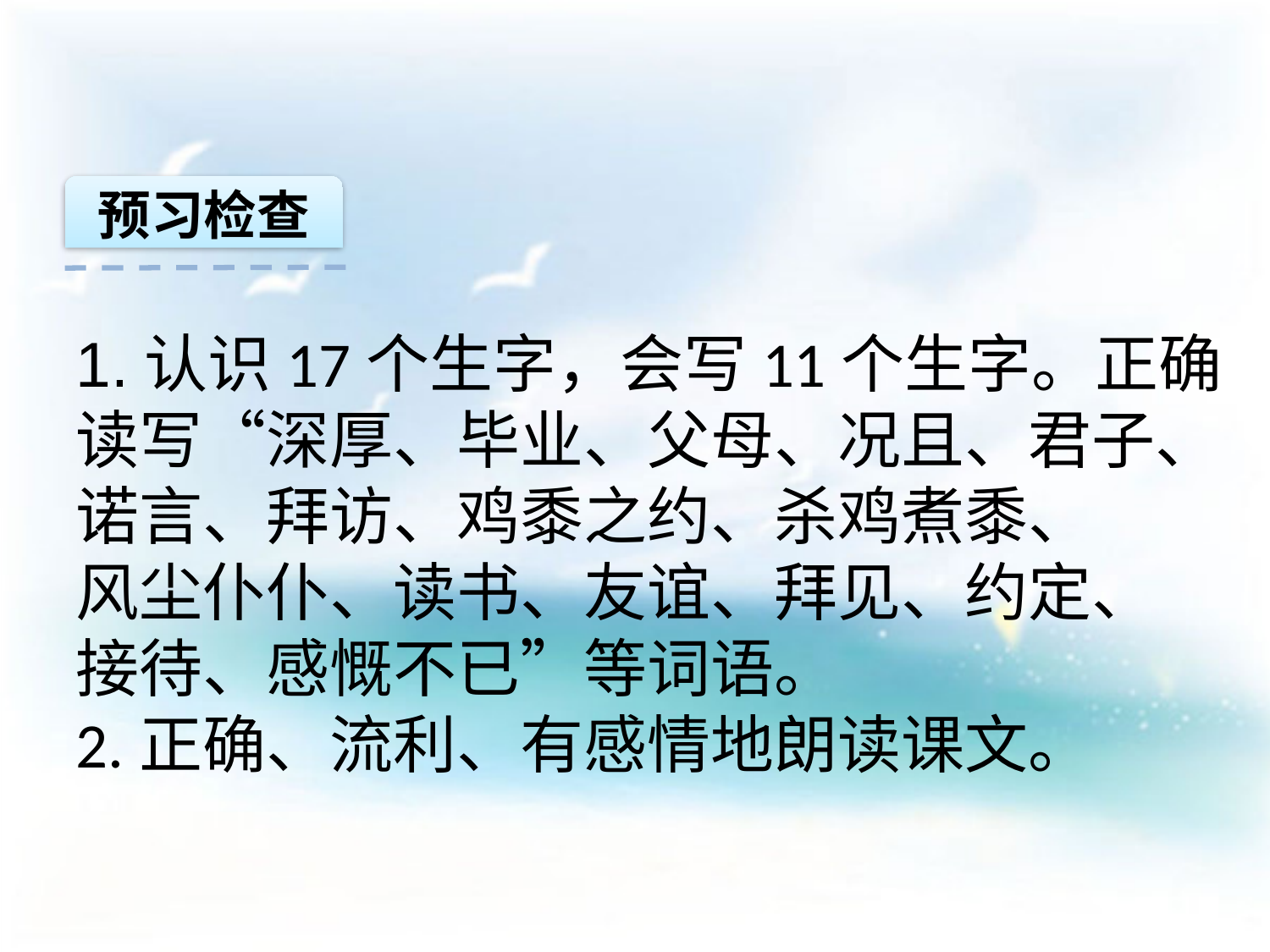

预习检查
1.认识17个生字，会写11个生字。正确
读写“深厚、毕业、父母、况且、君子、
诺言、拜访、鸡黍之约、杀鸡煮黍、
风尘仆仆、读书、友谊、拜见、约定、
接待、感慨不已”等词语。
2.正确、流利、有感情地朗读课文。